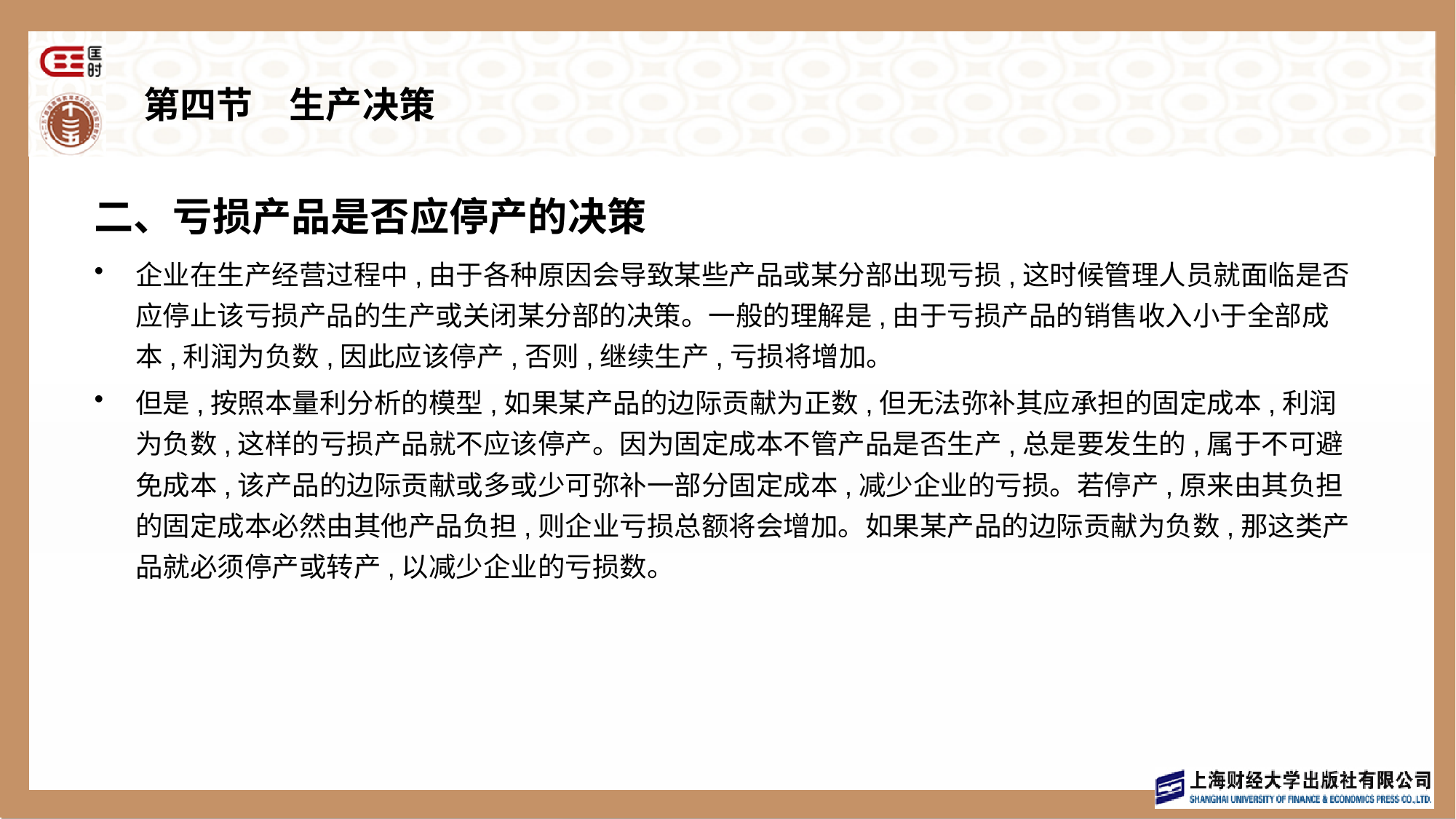

# 第四节　生产决策
二、亏损产品是否应停产的决策
企业在生产经营过程中,由于各种原因会导致某些产品或某分部出现亏损,这时候管理人员就面临是否应停止该亏损产品的生产或关闭某分部的决策。一般的理解是,由于亏损产品的销售收入小于全部成本,利润为负数,因此应该停产,否则,继续生产,亏损将增加。
但是,按照本量利分析的模型,如果某产品的边际贡献为正数,但无法弥补其应承担的固定成本,利润为负数,这样的亏损产品就不应该停产。因为固定成本不管产品是否生产,总是要发生的,属于不可避免成本,该产品的边际贡献或多或少可弥补一部分固定成本,减少企业的亏损。若停产,原来由其负担的固定成本必然由其他产品负担,则企业亏损总额将会增加。如果某产品的边际贡献为负数,那这类产品就必须停产或转产,以减少企业的亏损数。